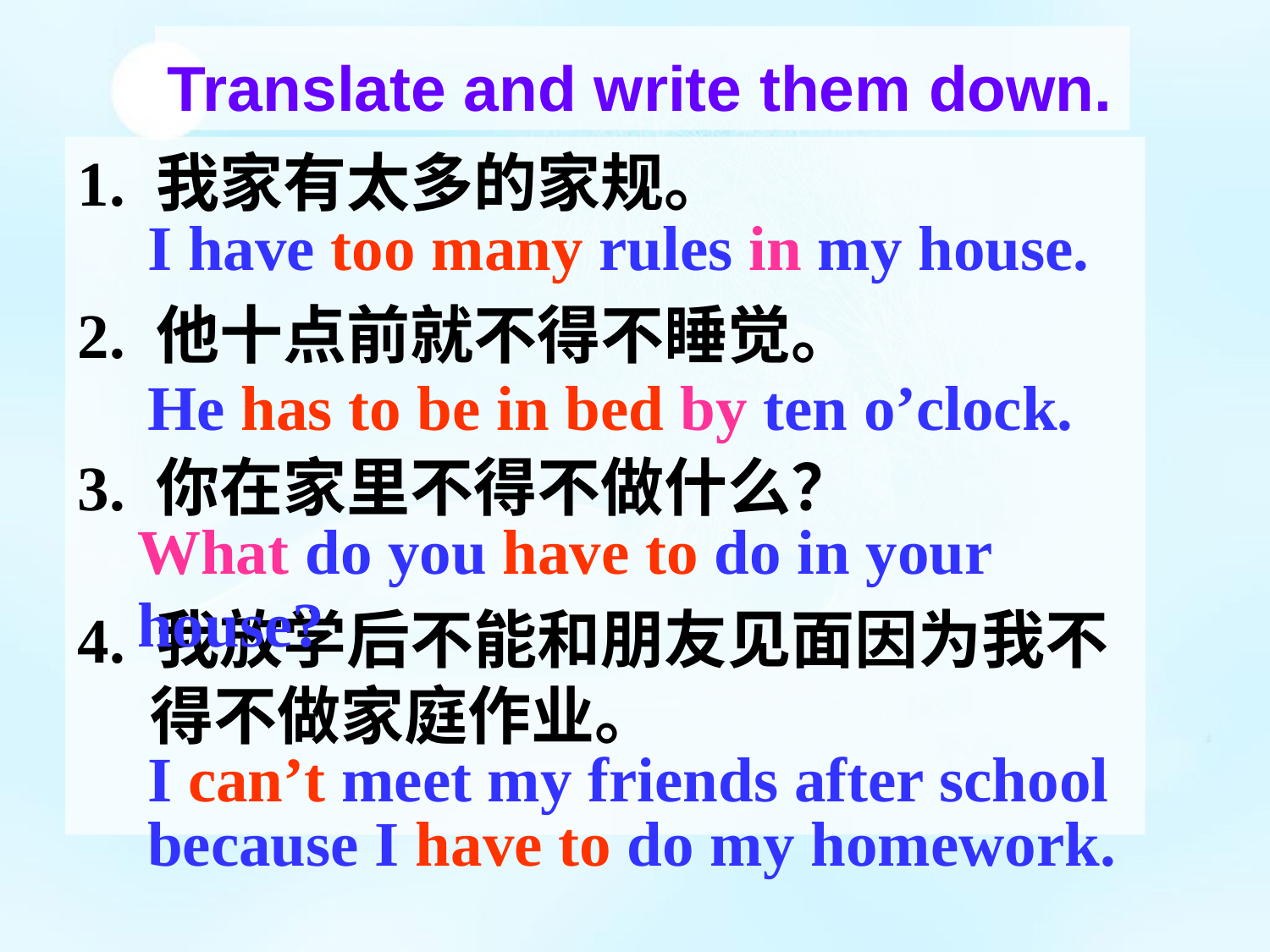

Translate and write them down.
1. 我家有太多的家规。

2. 他十点前就不得不睡觉。

3. 你在家里不得不做什么？

4. 我放学后不能和朋友见面因为我不
    得不做家庭作业。

I have too many rules in my house.
He has to be in bed by ten o’clock.
What do you have to do in your house?
I can’t meet my friends after school because I have to do my homework.